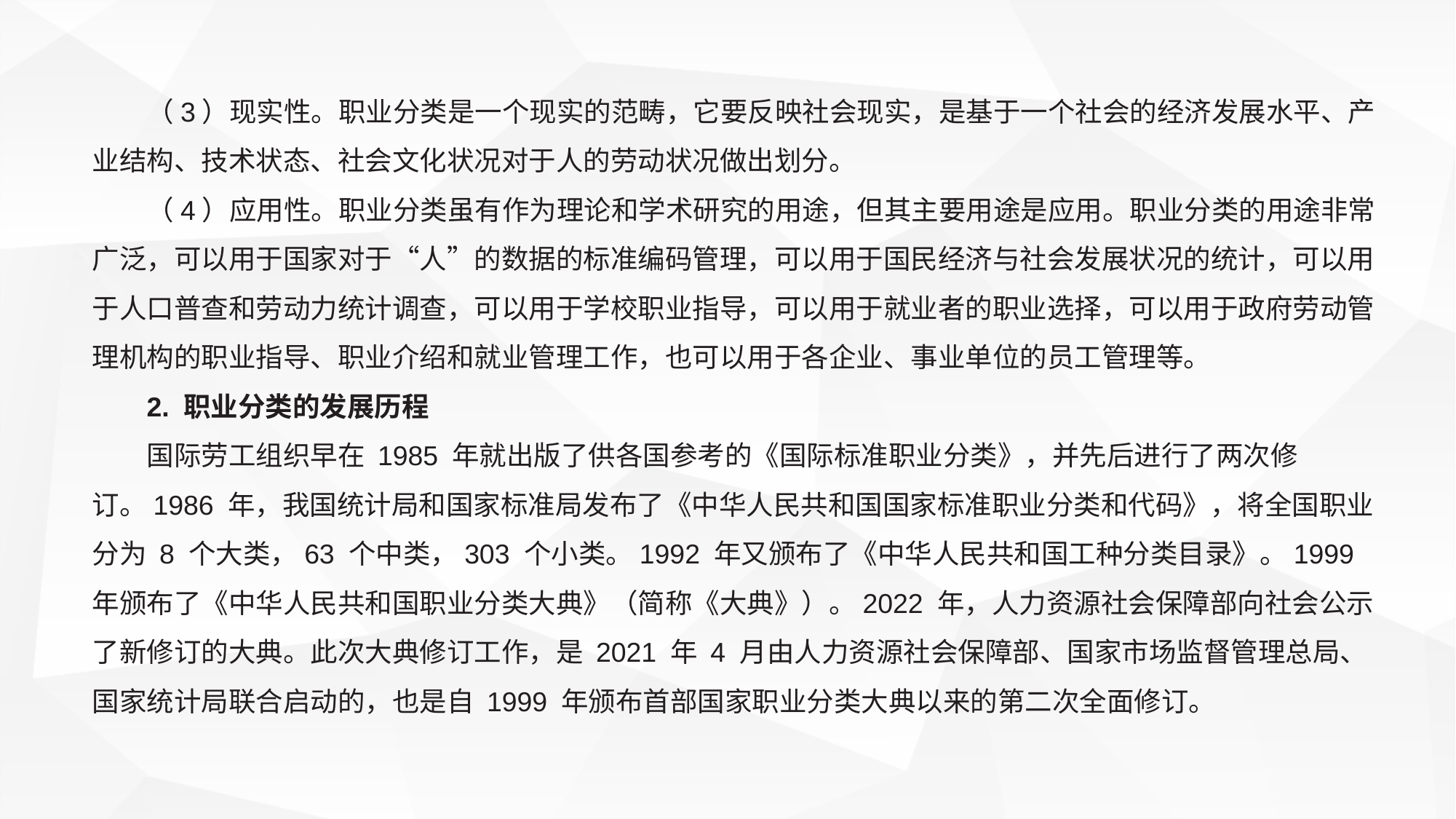

（3）现实性。职业分类是一个现实的范畴，它要反映社会现实，是基于一个社会的经济发展水平、产业结构、技术状态、社会文化状况对于人的劳动状况做出划分。
（4）应用性。职业分类虽有作为理论和学术研究的用途，但其主要用途是应用。职业分类的用途非常广泛，可以用于国家对于“人”的数据的标准编码管理，可以用于国民经济与社会发展状况的统计，可以用于人口普查和劳动力统计调查，可以用于学校职业指导，可以用于就业者的职业选择，可以用于政府劳动管理机构的职业指导、职业介绍和就业管理工作，也可以用于各企业、事业单位的员工管理等。
2. 职业分类的发展历程
国际劳工组织早在 1985 年就出版了供各国参考的《国际标准职业分类》，并先后进行了两次修订。1986 年，我国统计局和国家标准局发布了《中华人民共和国国家标准职业分类和代码》，将全国职业分为 8 个大类，63 个中类，303 个小类。1992 年又颁布了《中华人民共和国工种分类目录》。1999 年颁布了《中华人民共和国职业分类大典》（简称《大典》）。2022 年，人力资源社会保障部向社会公示了新修订的大典。此次大典修订工作，是 2021 年 4 月由人力资源社会保障部、国家市场监督管理总局、国家统计局联合启动的，也是自 1999 年颁布首部国家职业分类大典以来的第二次全面修订。